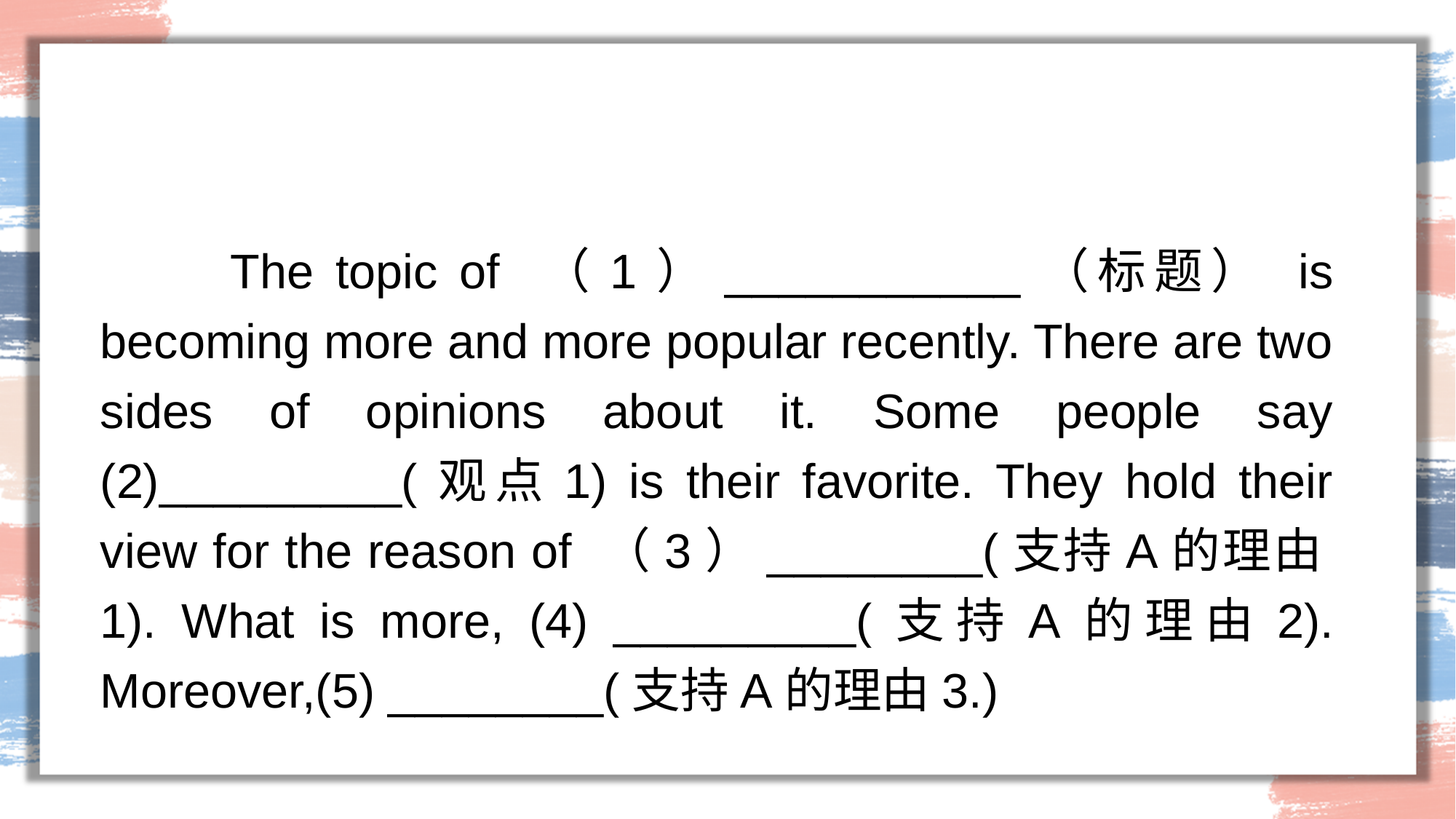

#

      The topic of （1）___________（标题） is becoming more and more popular recently. There are two sides of opinions about it. Some people say (2)_________(观点1) is their favorite. They hold their view for the reason of （3）________(支持A的理由1). What is more, (4) _________(支持A的理由2). Moreover,(5) ________(支持A的理由3.)